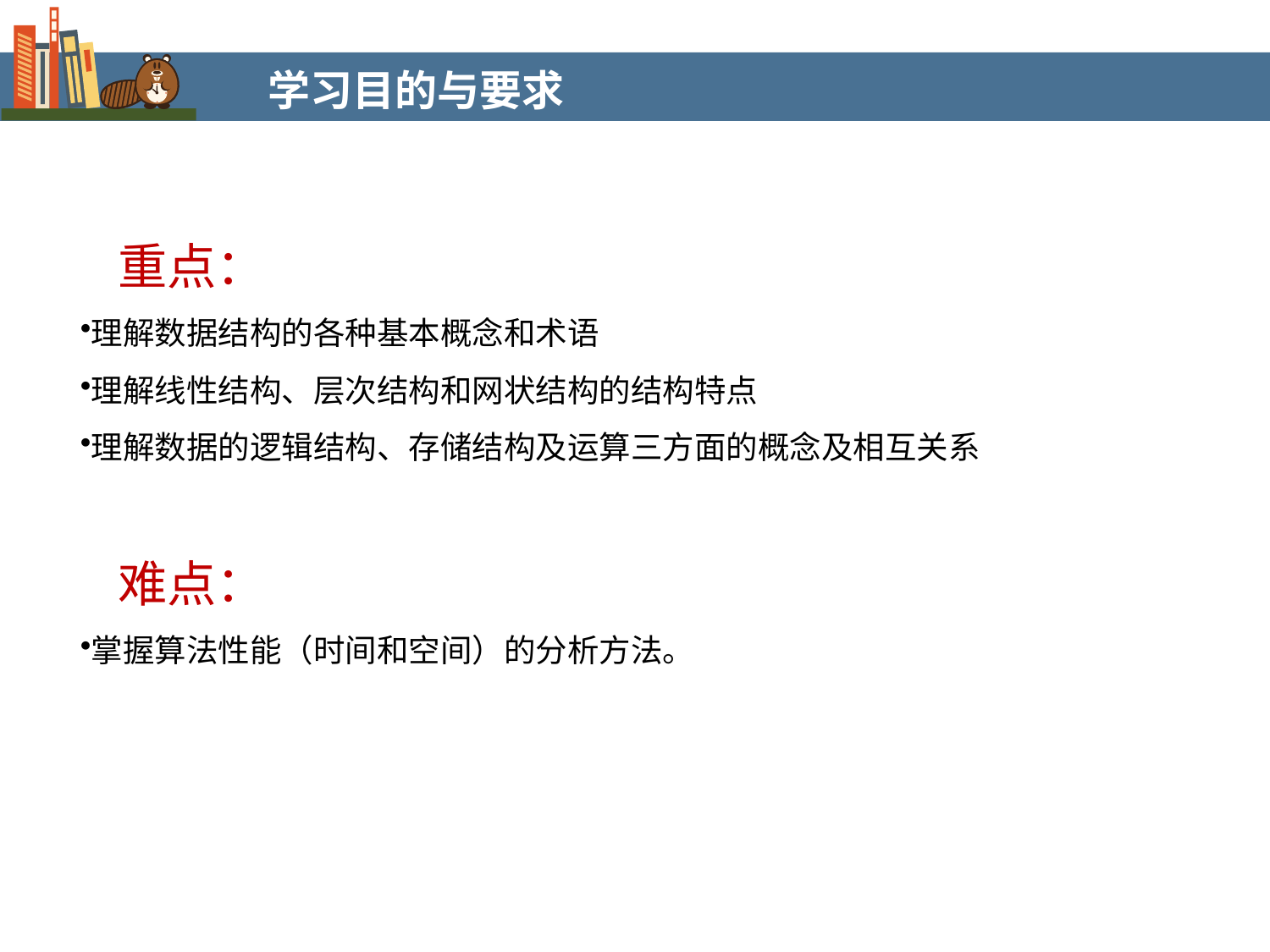

学习目的与要求
重点：
理解数据结构的各种基本概念和术语
理解线性结构、层次结构和网状结构的结构特点
理解数据的逻辑结构、存储结构及运算三方面的概念及相互关系

难点：
掌握算法性能（时间和空间）的分析方法。